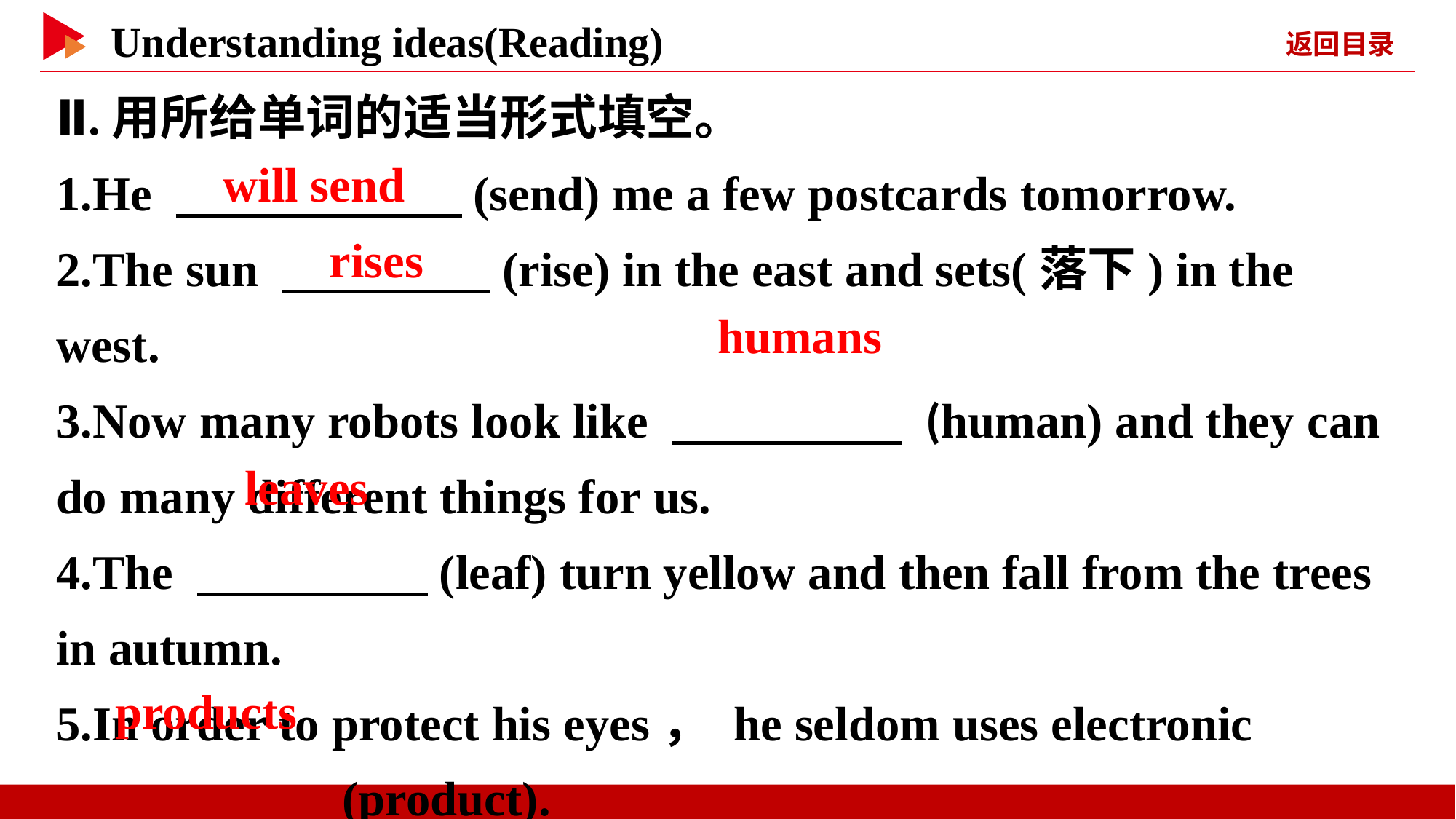

Ⅱ.用所给单词的适当形式填空。
1.He 　                 　(send) me a few postcards tomorrow.
2.The sun 　          　(rise) in the east and sets(落下) in the west.
3.Now many robots look like 　            　 (human) and they can do many different things for us.
4.The 　            　(leaf) turn yellow and then fall from the trees in autumn.
5.In order to protect his eyes， he seldom uses electronic
　                　(product).
　will send
　rises
　humans
　leaves
　products